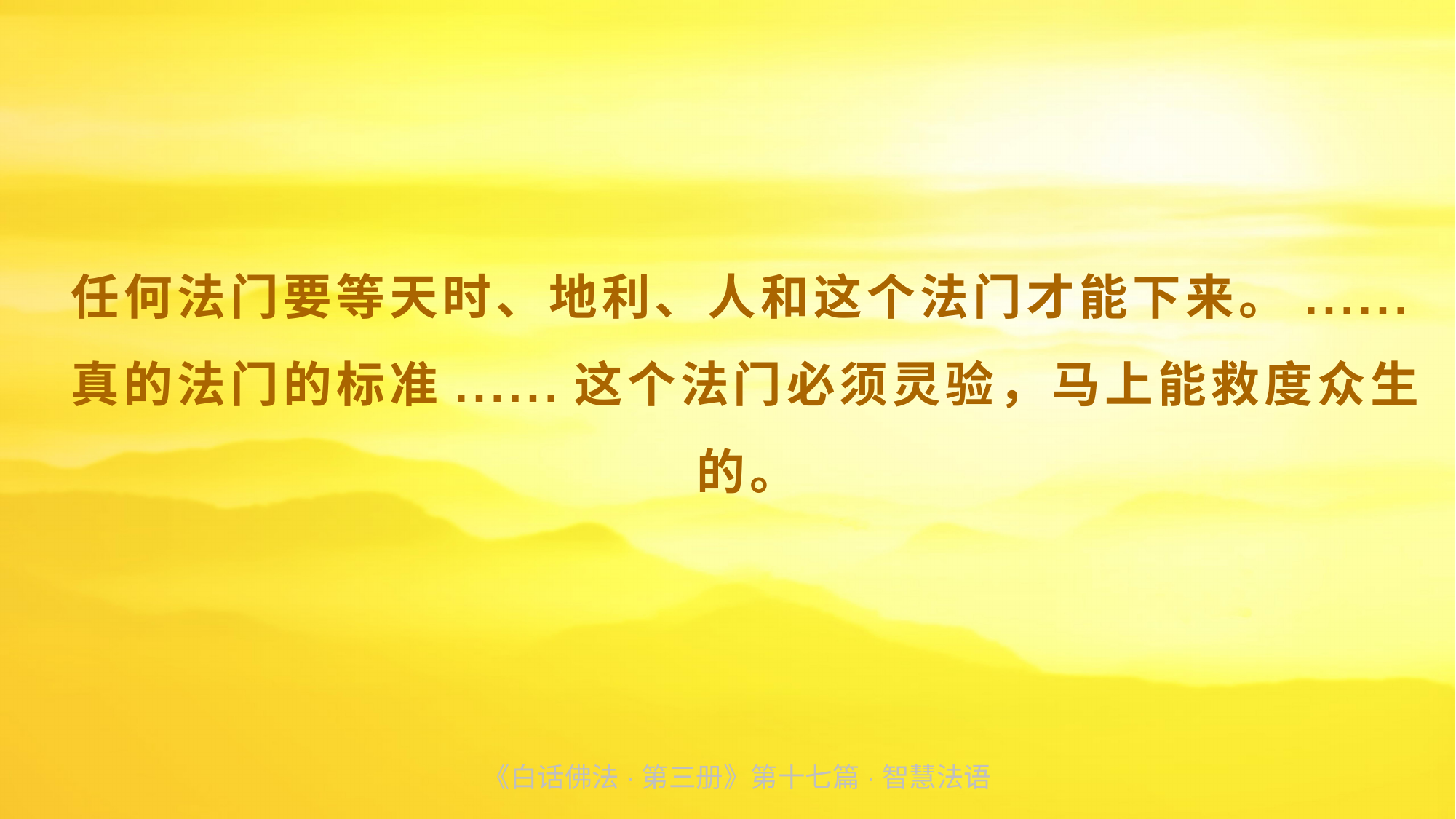

任何法门要等天时、地利、人和这个法门才能下来。......真的法门的标准......这个法门必须灵验，马上能救度众生的。
  《白话佛法·第三册》第十七篇·智慧法语